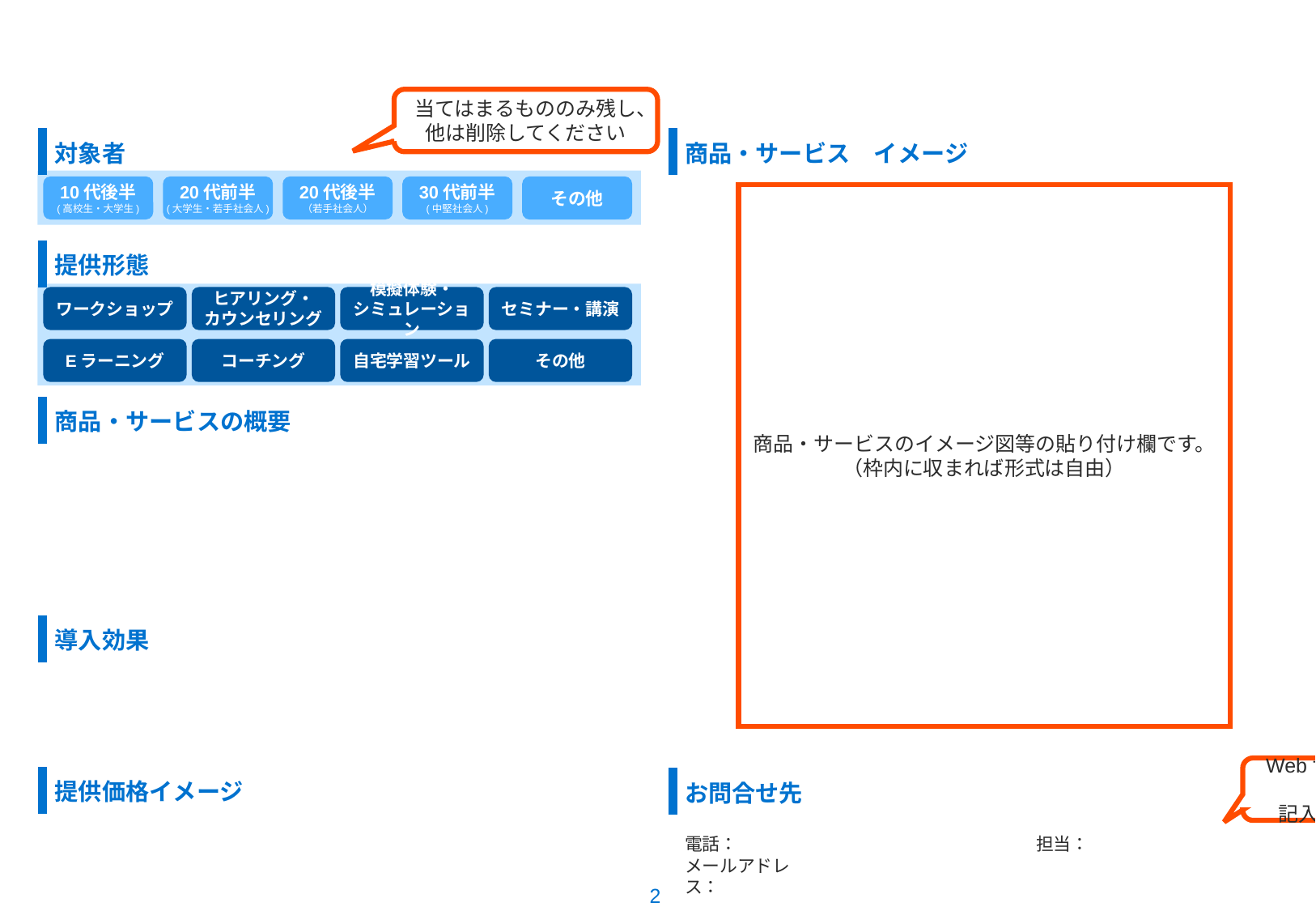

本資料はWebサイトで
公開されます。
#

当てはまるもののみ残し、
他は削除してください
10代後半
(高校生・大学生)
20代前半
(大学生・若手社会人)
20代後半
（若手社会人）
30代前半
(中堅社会人)
その他
商品・サービスのイメージ図等の貼り付け欄です。
（枠内に収まれば形式は自由）
ワークショップ
ヒアリング・
カウンセリング
模擬体験・
シミュレーション
セミナー・講演
Eラーニング
コーチング
自宅学習ツール
その他

Webサイトでの公開を前提に記入してください。
記入できない箇所は、空欄で構いません